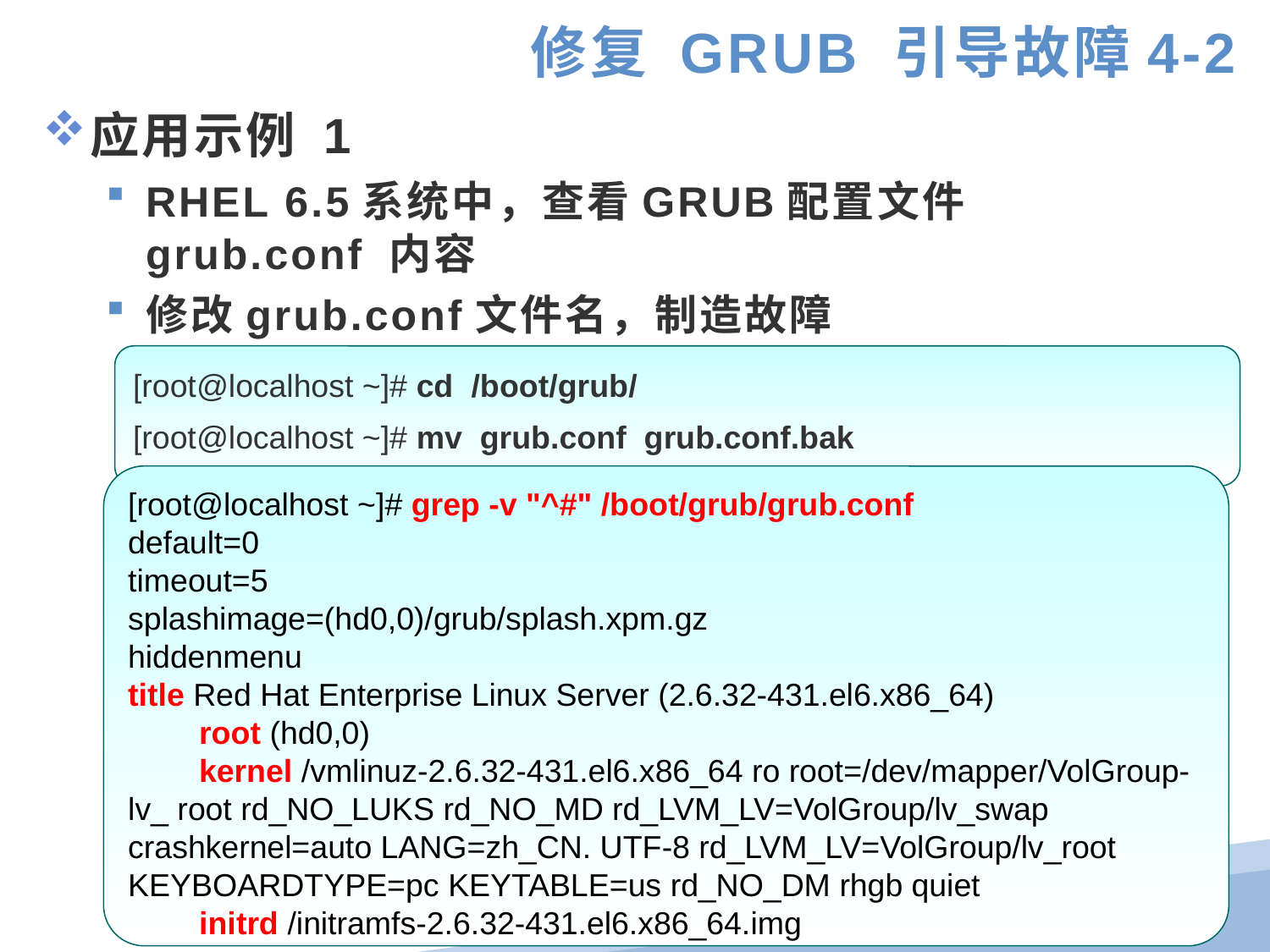

修复 GRUB 引导故障4-2
应用示例 1
RHEL 6.5系统中，查看GRUB配置文件 grub.conf 内容
修改grub.conf文件名，制造故障

[root@localhost ~]# cd  /boot/grub/
[root@localhost ~]# mv  grub.conf  grub.conf.bak
[root@localhost ~]# grep -v "^#" /boot/grub/grub.conf
default=0
timeout=5
splashimage=(hd0,0)/grub/splash.xpm.gz
hiddenmenu
title Red Hat Enterprise Linux Server (2.6.32-431.el6.x86_64)
        root (hd0,0)
        kernel /vmlinuz-2.6.32-431.el6.x86_64 ro root=/dev/mapper/VolGroup-lv_ root rd_NO_LUKS rd_NO_MD rd_LVM_LV=VolGroup/lv_swap crashkernel=auto LANG=zh_CN. UTF-8 rd_LVM_LV=VolGroup/lv_root  KEYBOARDTYPE=pc KEYTABLE=us rd_NO_DM rhgb quiet
        initrd /initramfs-2.6.32-431.el6.x86_64.img